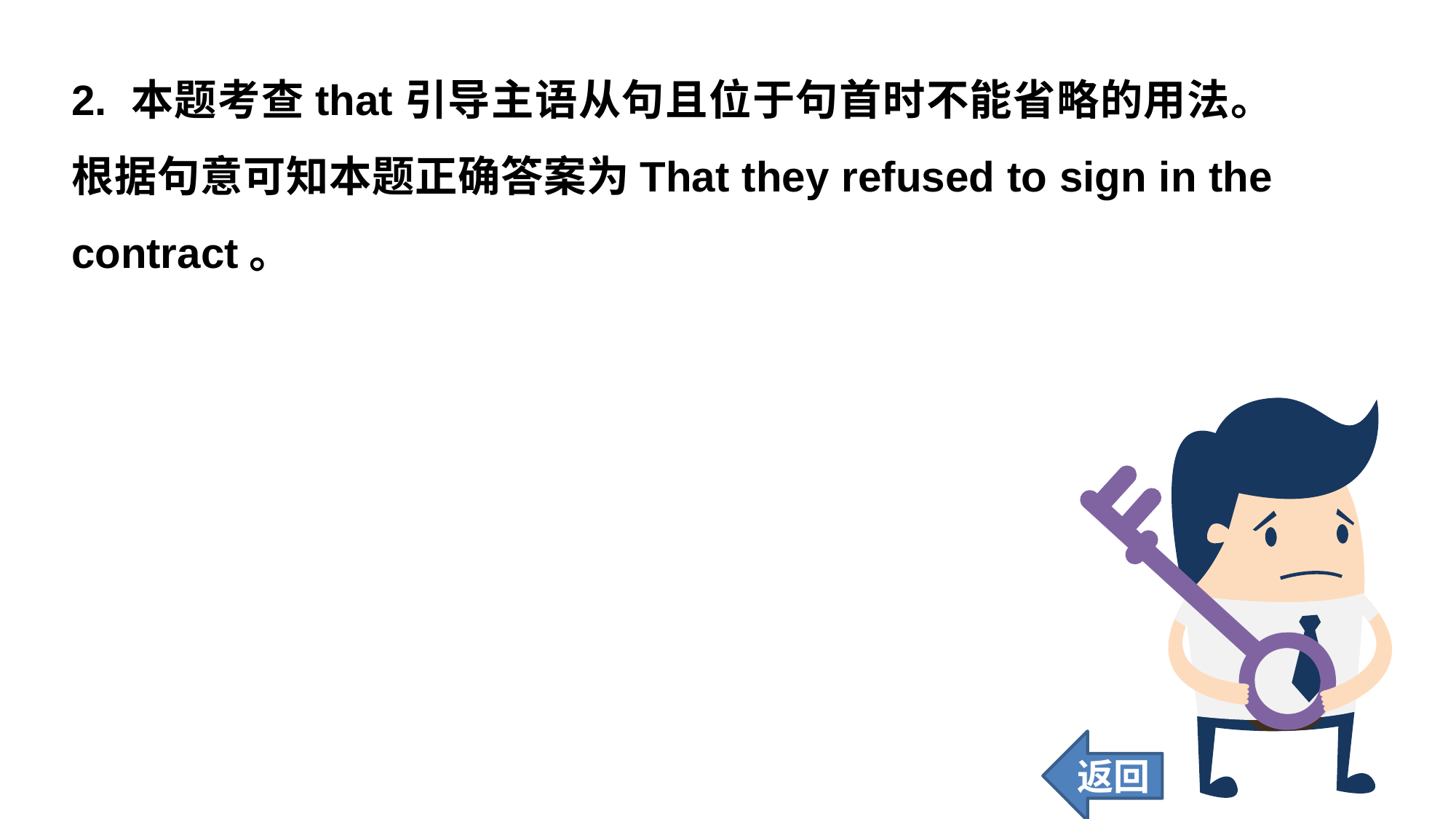

2. 本题考查that引导主语从句且位于句首时不能省略的用法。根据句意可知本题正确答案为That they refused to sign in the contract。

返回
97